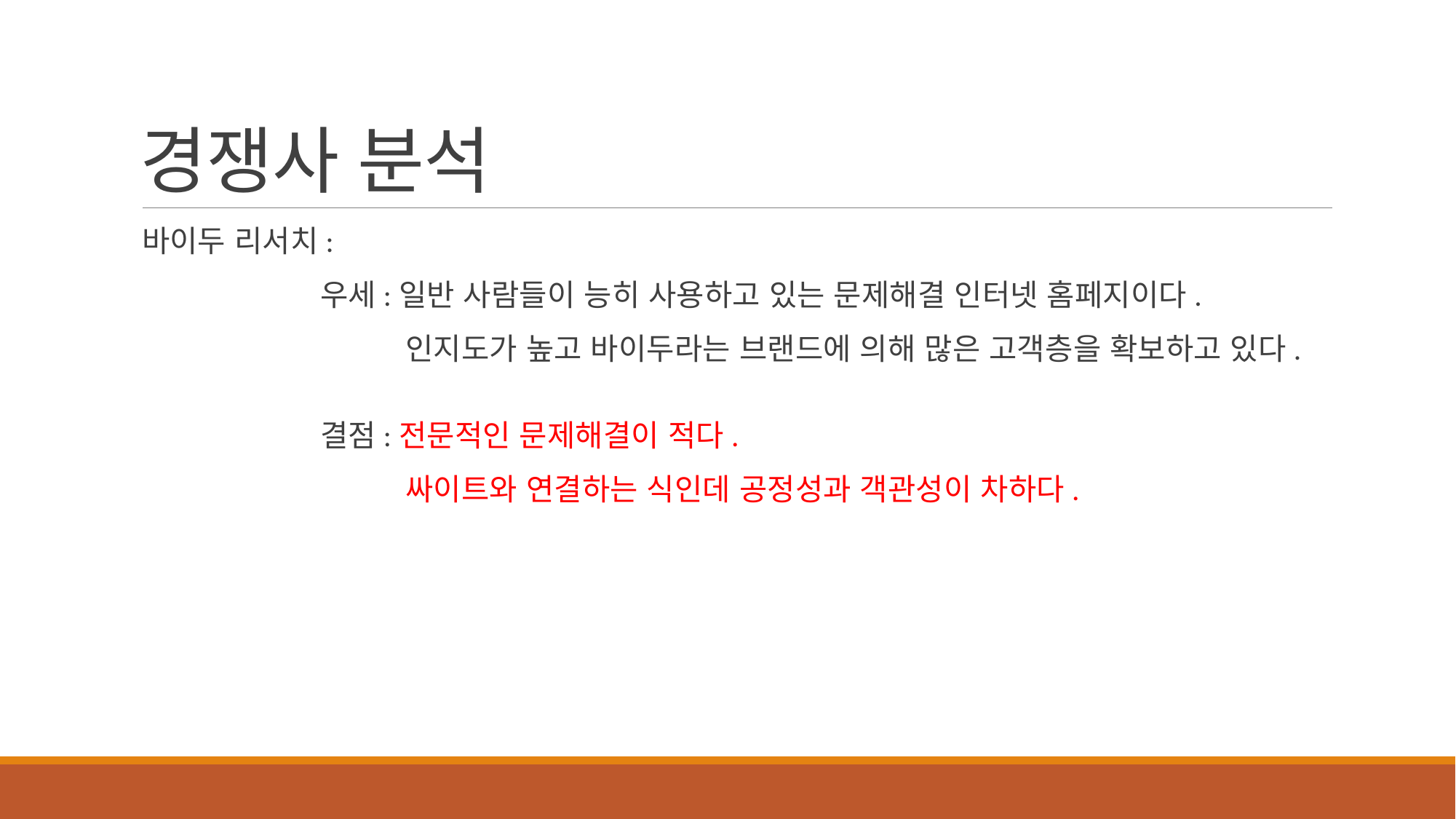

# 경쟁사 분석
바이두 리서치:
                    우세:일반 사람들이 능히 사용하고 있는 문제해결 인터넷 홈페지이다.
                              인지도가 높고 바이두라는 브랜드에 의해 많은 고객층을 확보하고 있다.
                    결점:전문적인 문제해결이 적다.
                              싸이트와 연결하는 식인데 공정성과 객관성이 차하다.